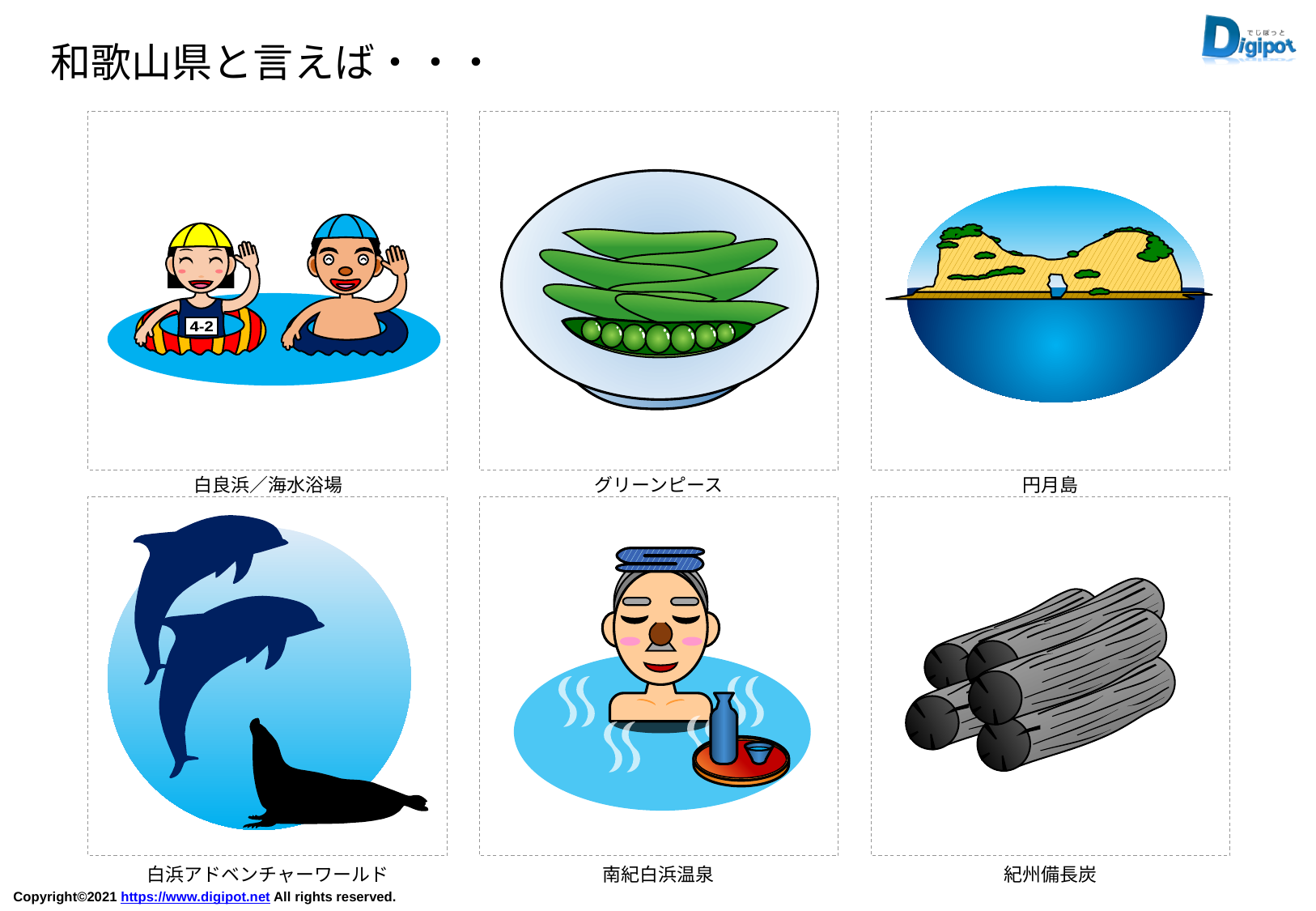

和歌山県と言えば・・・

4-2
白良浜／海水浴場
グリーンピース
円月島

白浜アドベンチャーワールド
南紀白浜温泉
紀州備長炭